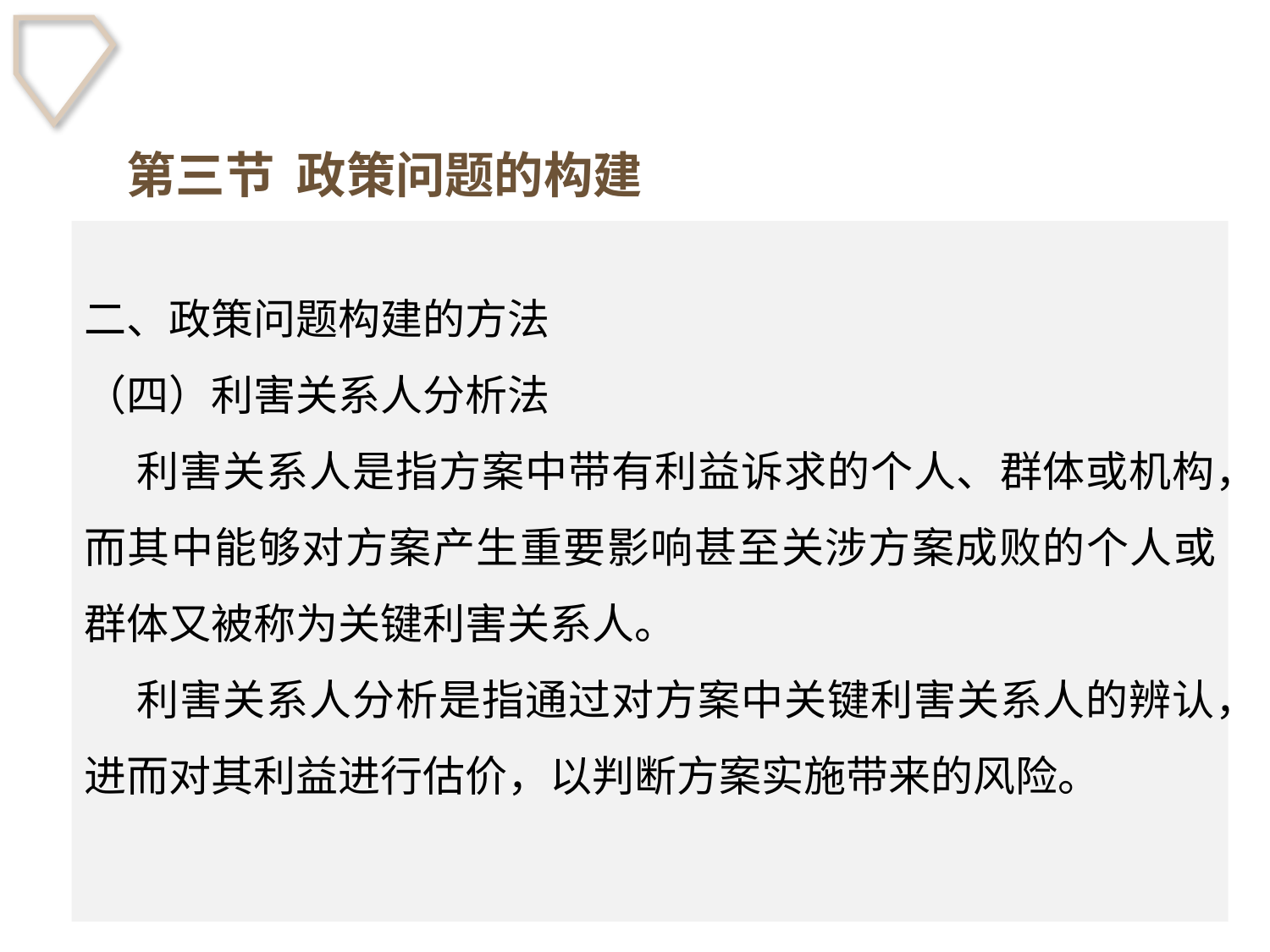

第三节  政策问题的构建
二、政策问题构建的方法
（四）利害关系人分析法
    利害关系人是指方案中带有利益诉求的个人、群体或机构，而其中能够对方案产生重要影响甚至关涉方案成败的个人或群体又被称为关键利害关系人。
    利害关系人分析是指通过对方案中关键利害关系人的辨认，进而对其利益进行估价，以判断方案实施带来的风险。